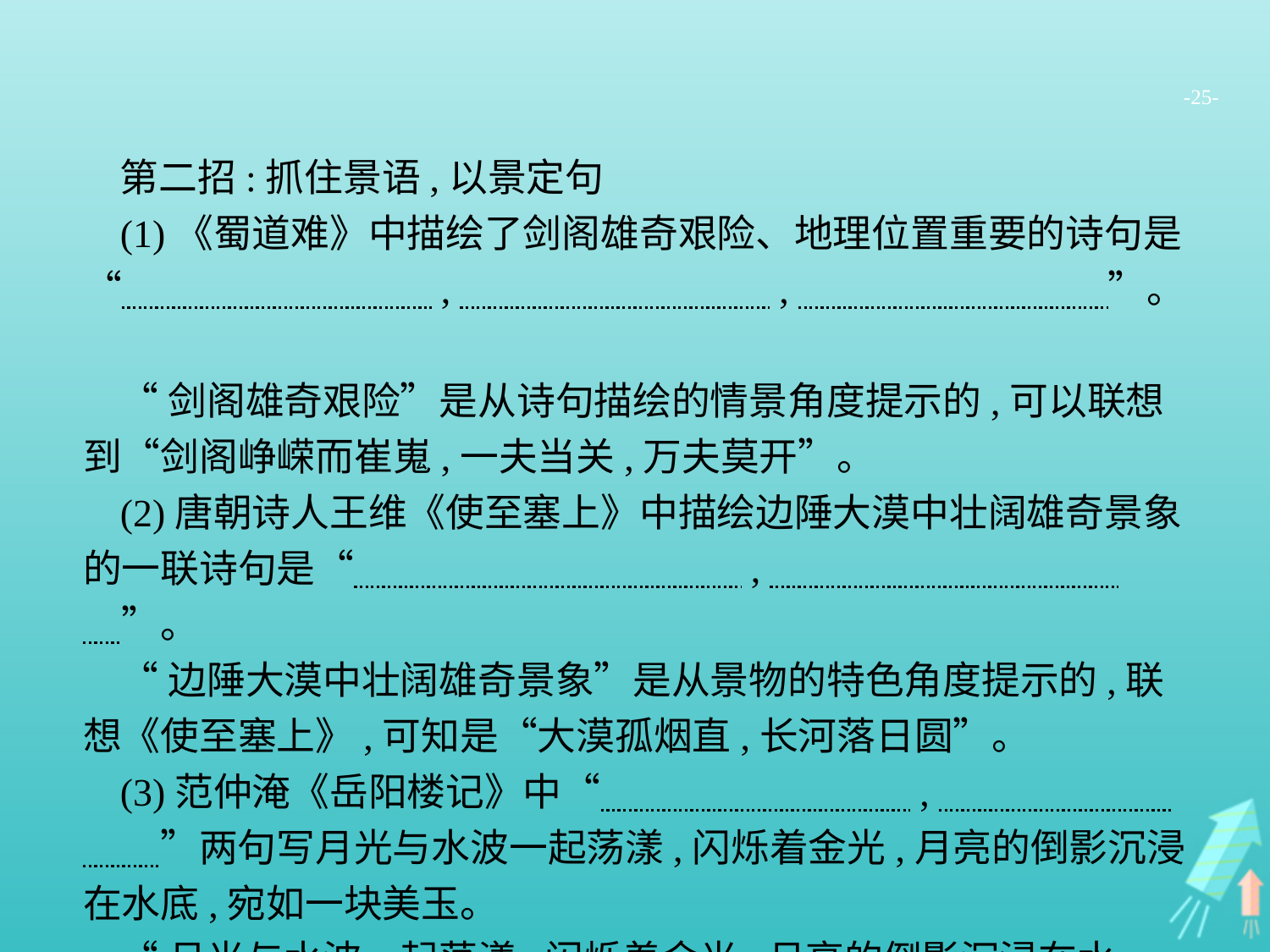

-25-
第二招:抓住景语,以景定句
(1)《蜀道难》中描绘了剑阁雄奇艰险、地理位置重要的诗句是“　　　　　　　　,　　　　　　　　,　　　　　　　　”。
“剑阁雄奇艰险”是从诗句描绘的情景角度提示的,可以联想到“剑阁峥嵘而崔嵬,一夫当关,万夫莫开”。
(2)唐朝诗人王维《使至塞上》中描绘边陲大漠中壮阔雄奇景象的一联诗句是“　　　　　　　　　　,　　　　　　　　　　”。
“边陲大漠中壮阔雄奇景象”是从景物的特色角度提示的,联想《使至塞上》,可知是“大漠孤烟直,长河落日圆”。
(3)范仲淹《岳阳楼记》中“　　　　　　　　,　　　　　　　　”两句写月光与水波一起荡漾,闪烁着金光,月亮的倒影沉浸在水底,宛如一块美玉。
“月光与水波一起荡漾,闪烁着金光,月亮的倒影沉浸在水底”是从描写的景物特点角度提示的,应为“浮光跃金,静影沉璧”。